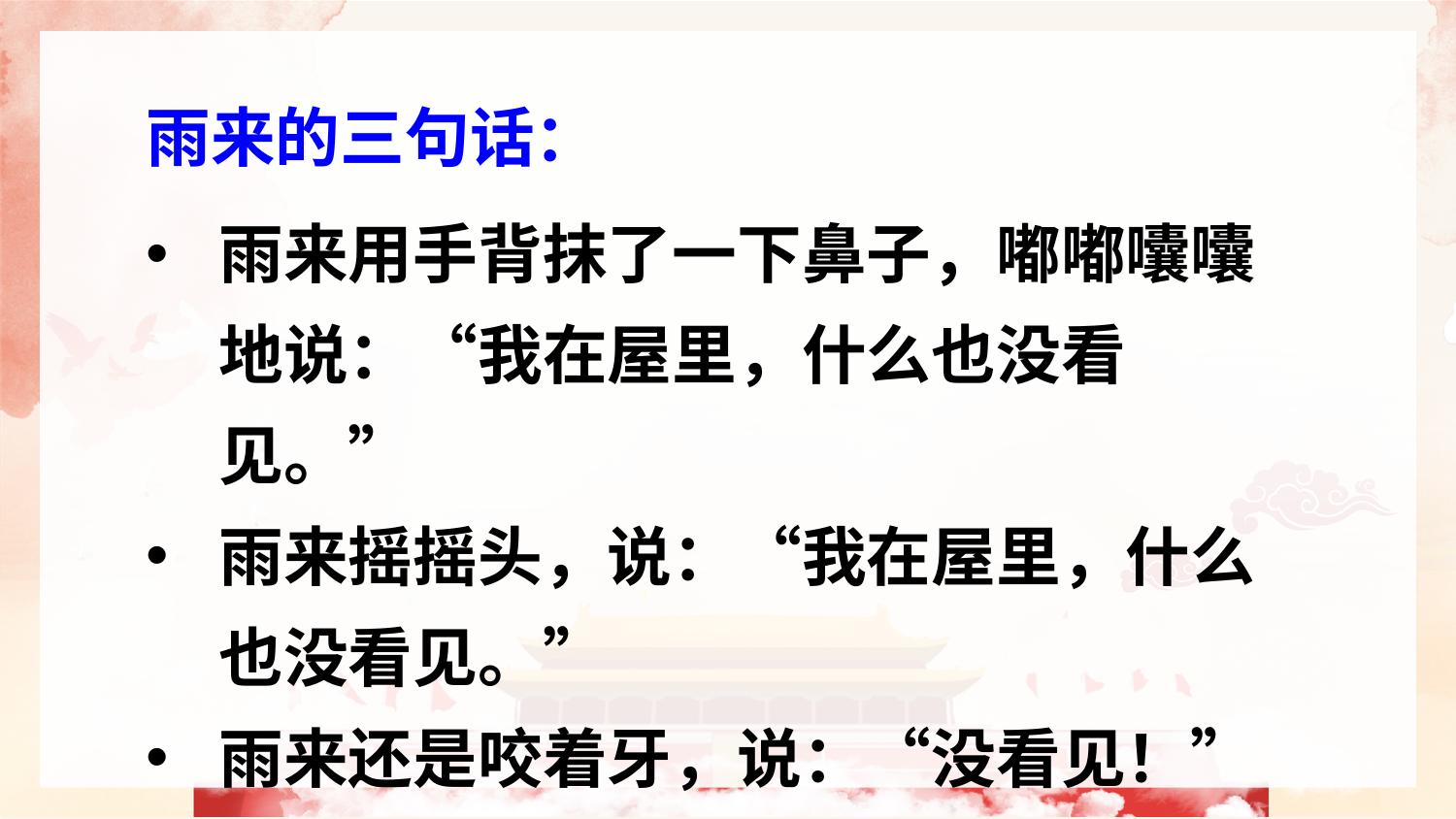

雨来的三句话：
雨来用手背抹了一下鼻子，嘟嘟囔囔地说：“我在屋里，什么也没看见。”
雨来摇摇头，说：“我在屋里，什么也没看见。”
雨来还是咬着牙，说：“没看见！”